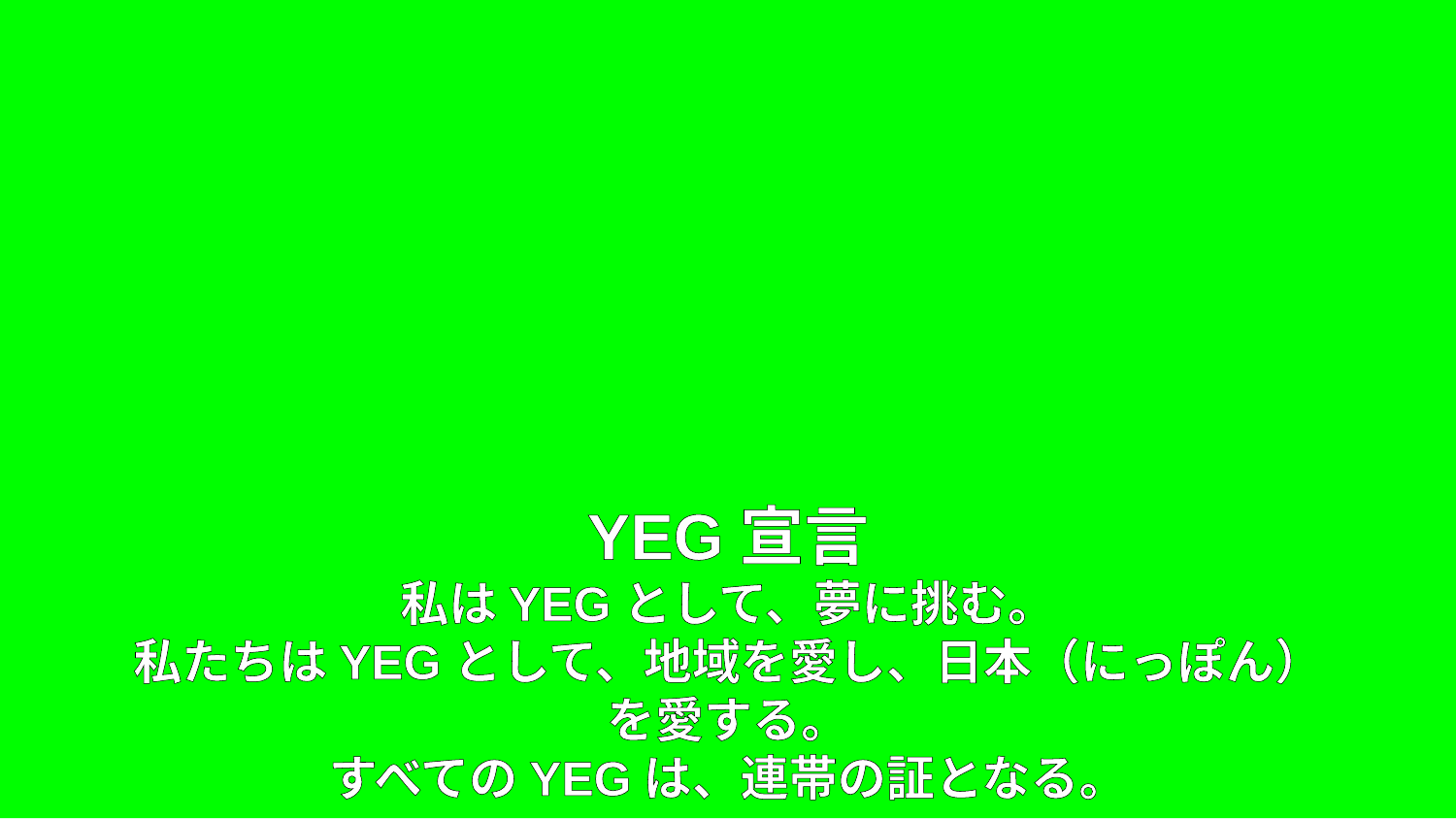

YEG宣言
私はYEGとして、夢に挑む。
私たちはYEGとして、地域を愛し、日本（にっぽん）を愛する。
すべてのYEGは、連帯の証となる。